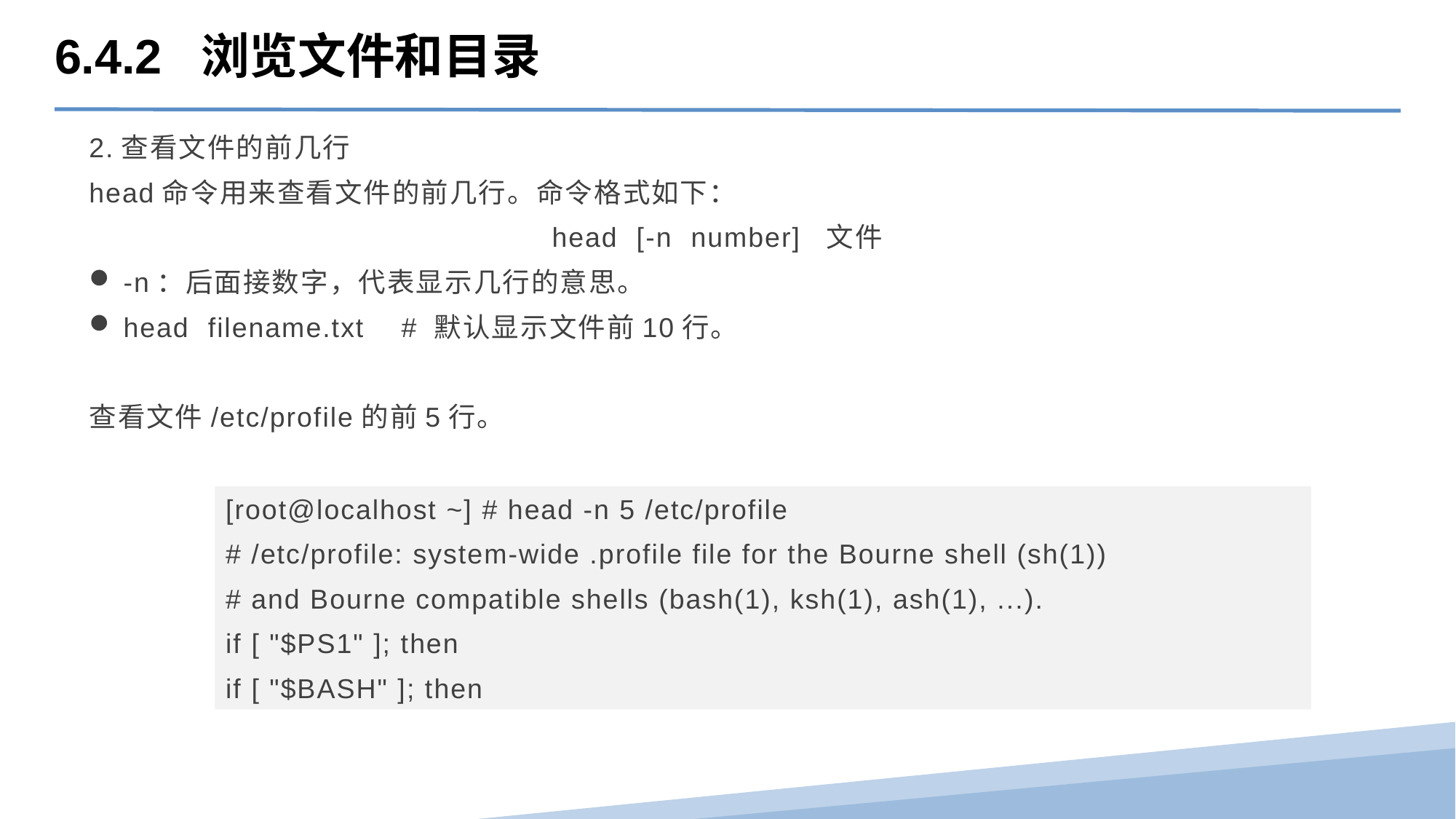

6.4.2  浏览文件和目录
2.查看文件的前几行
head命令用来查看文件的前几行。命令格式如下：
head  [-n  number]  文件
-n：后面接数字，代表显示几行的意思。
head  filename.txt    # 默认显示文件前10行。

查看文件/etc/profile的前5行。

[root@localhost ~] # head -n 5 /etc/profile
# /etc/profile: system-wide .profile file for the Bourne shell (sh(1))
# and Bourne compatible shells (bash(1), ksh(1), ash(1), ...).
if [ "$PS1" ]; then
if [ "$BASH" ]; then